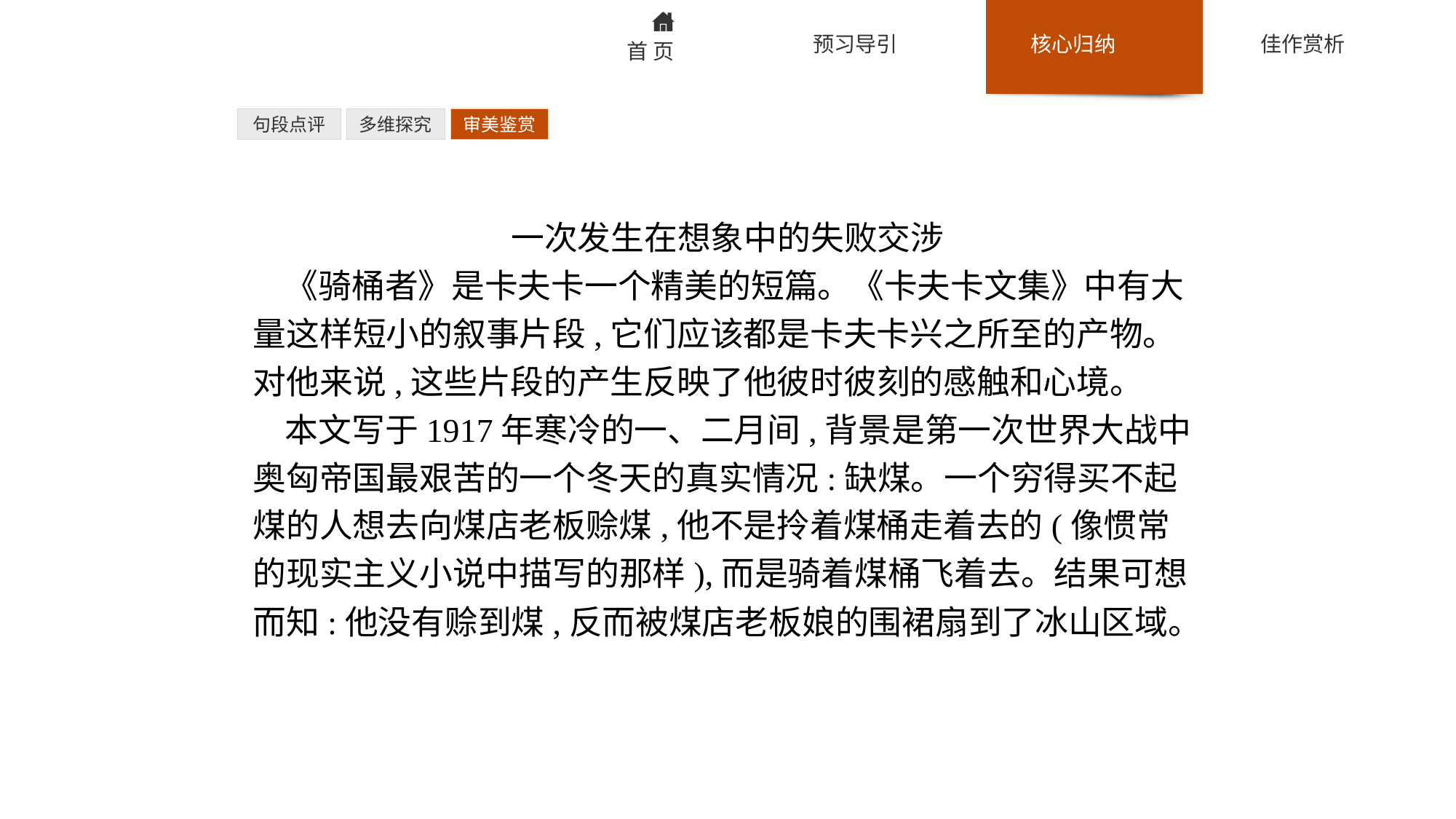

句段点评
多维探究
审美鉴赏
一次发生在想象中的失败交涉
《骑桶者》是卡夫卡一个精美的短篇。《卡夫卡文集》中有大量这样短小的叙事片段,它们应该都是卡夫卡兴之所至的产物。对他来说,这些片段的产生反映了他彼时彼刻的感触和心境。
本文写于1917年寒冷的一、二月间,背景是第一次世界大战中奥匈帝国最艰苦的一个冬天的真实情况:缺煤。一个穷得买不起煤的人想去向煤店老板赊煤,他不是拎着煤桶走着去的(像惯常的现实主义小说中描写的那样),而是骑着煤桶飞着去。结果可想而知:他没有赊到煤,反而被煤店老板娘的围裙扇到了冰山区域。